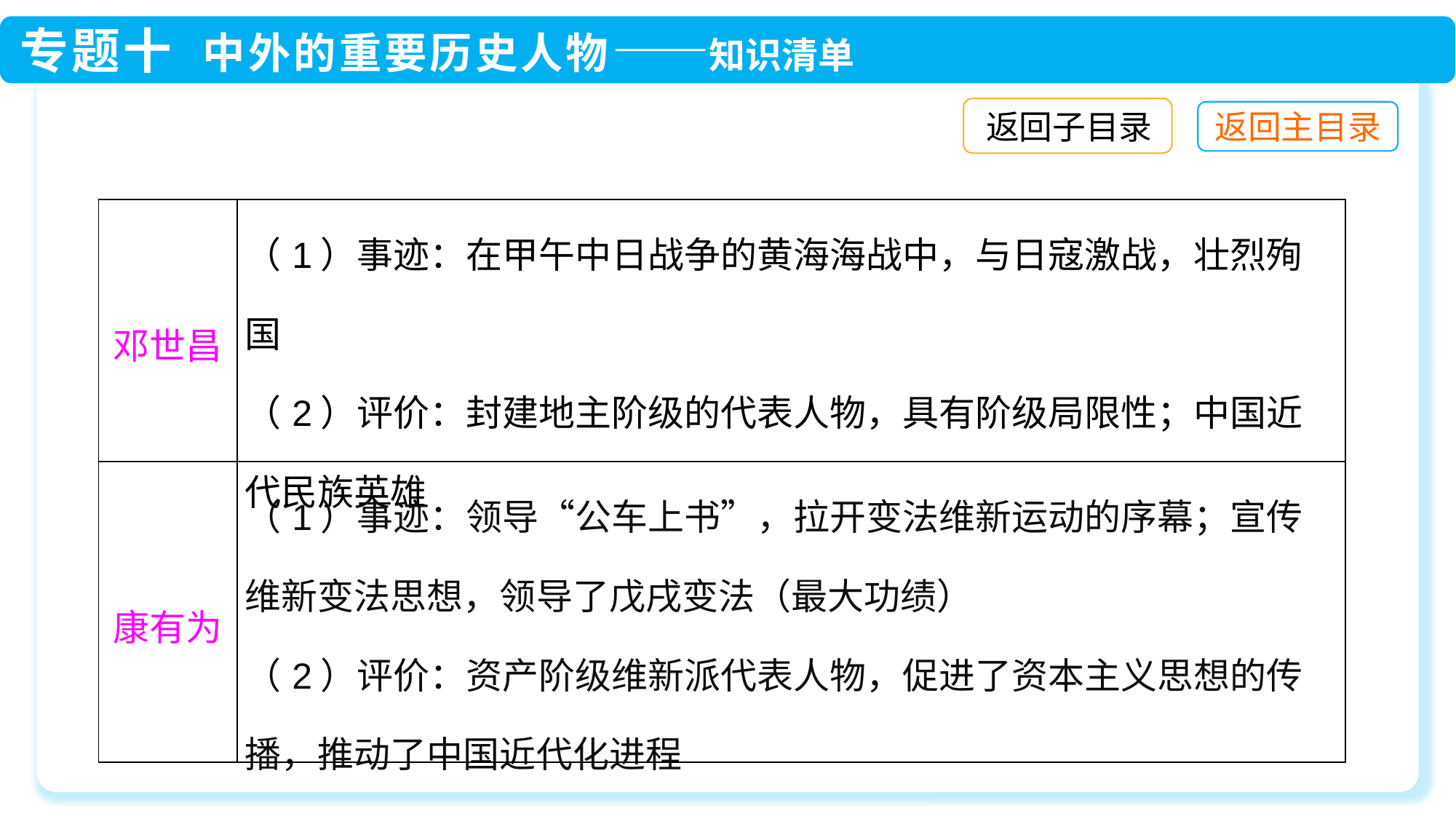

返回子目录
| 邓世昌 | （1）事迹：在甲午中日战争的黄海海战中，与日寇激战，壮烈殉国 （2）评价：封建地主阶级的代表人物，具有阶级局限性；中国近代民族英雄 |
| --- | --- |
| 康有为 | （1）事迹：领导“公车上书”，拉开变法维新运动的序幕；宣传维新变法思想，领导了戊戌变法（最大功绩） （2）评价：资产阶级维新派代表人物，促进了资本主义思想的传播，推动了中国近代化进程 |